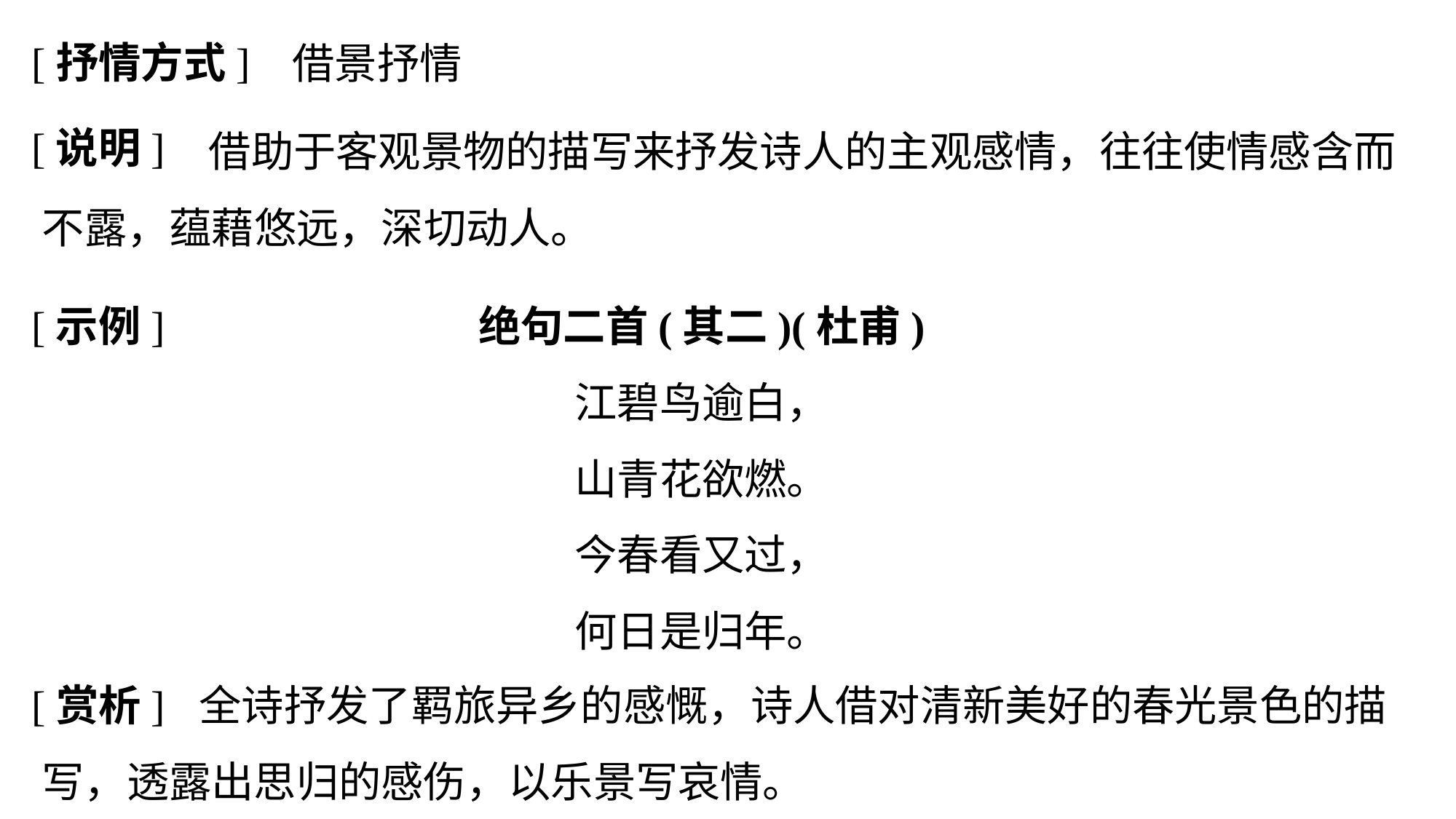

[抒情方式]
借景抒情
[说明]
	     借助于客观景物的描写来抒发诗人的主观感情，往往使情感含而不露，蕴藉悠远，深切动人。
[示例]
绝句二首(其二)(杜甫)
江碧鸟逾白，
山青花欲燃。
今春看又过，
何日是归年。
[赏析]
	    全诗抒发了羁旅异乡的感慨，诗人借对清新美好的春光景色的描写，透露出思归的感伤，以乐景写哀情。